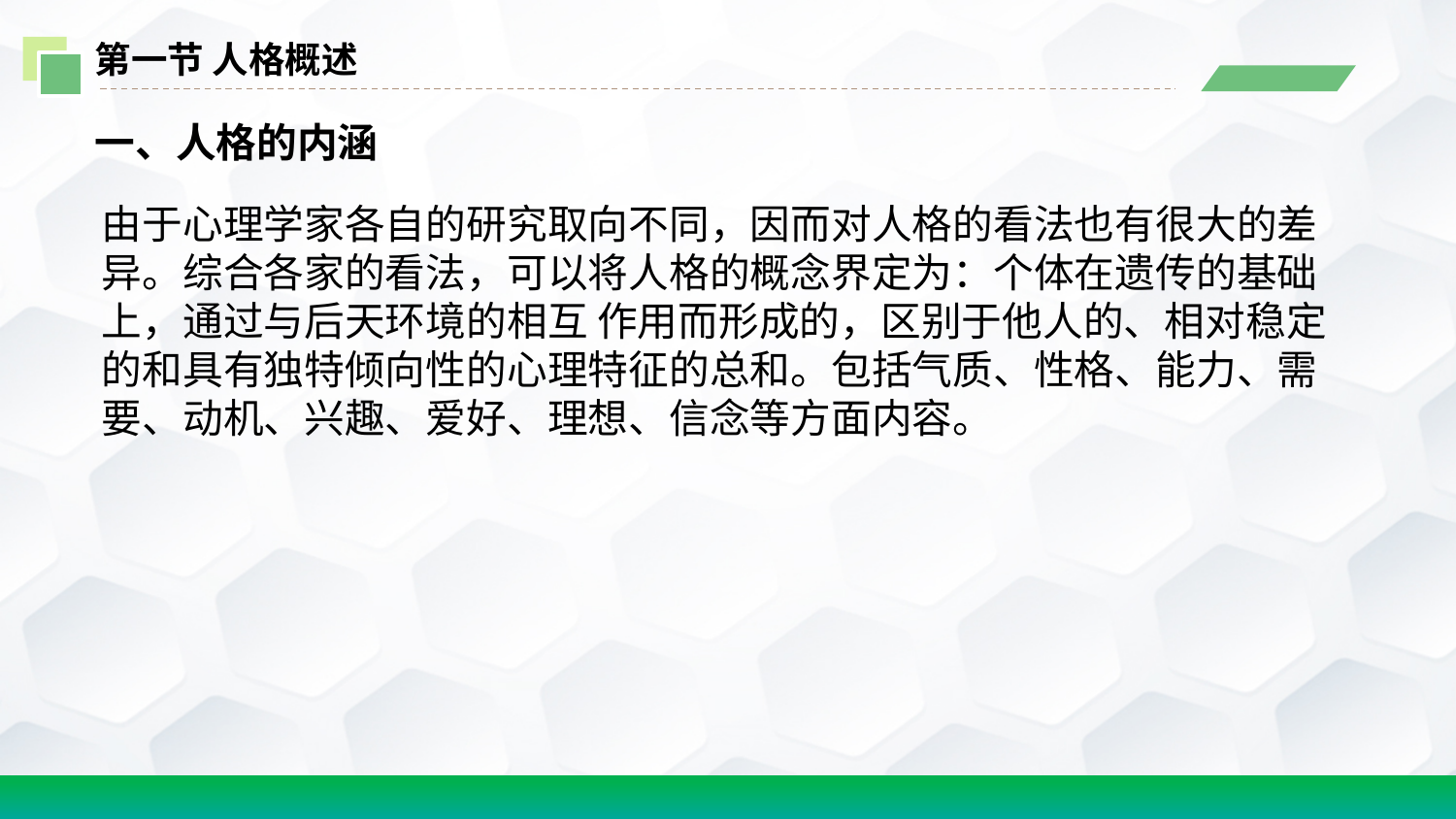

第一节 人格概述
一、人格的内涵
由于心理学家各自的研究取向不同，因而对人格的看法也有很大的差异。综合各家的看法，可以将人格的概念界定为：个体在遗传的基础上，通过与后天环境的相互 作用而形成的，区别于他人的、相对稳定的和具有独特倾向性的心理特征的总和。包括气质、性格、能力、需要、动机、兴趣、爱好、理想、信念等方面内容。